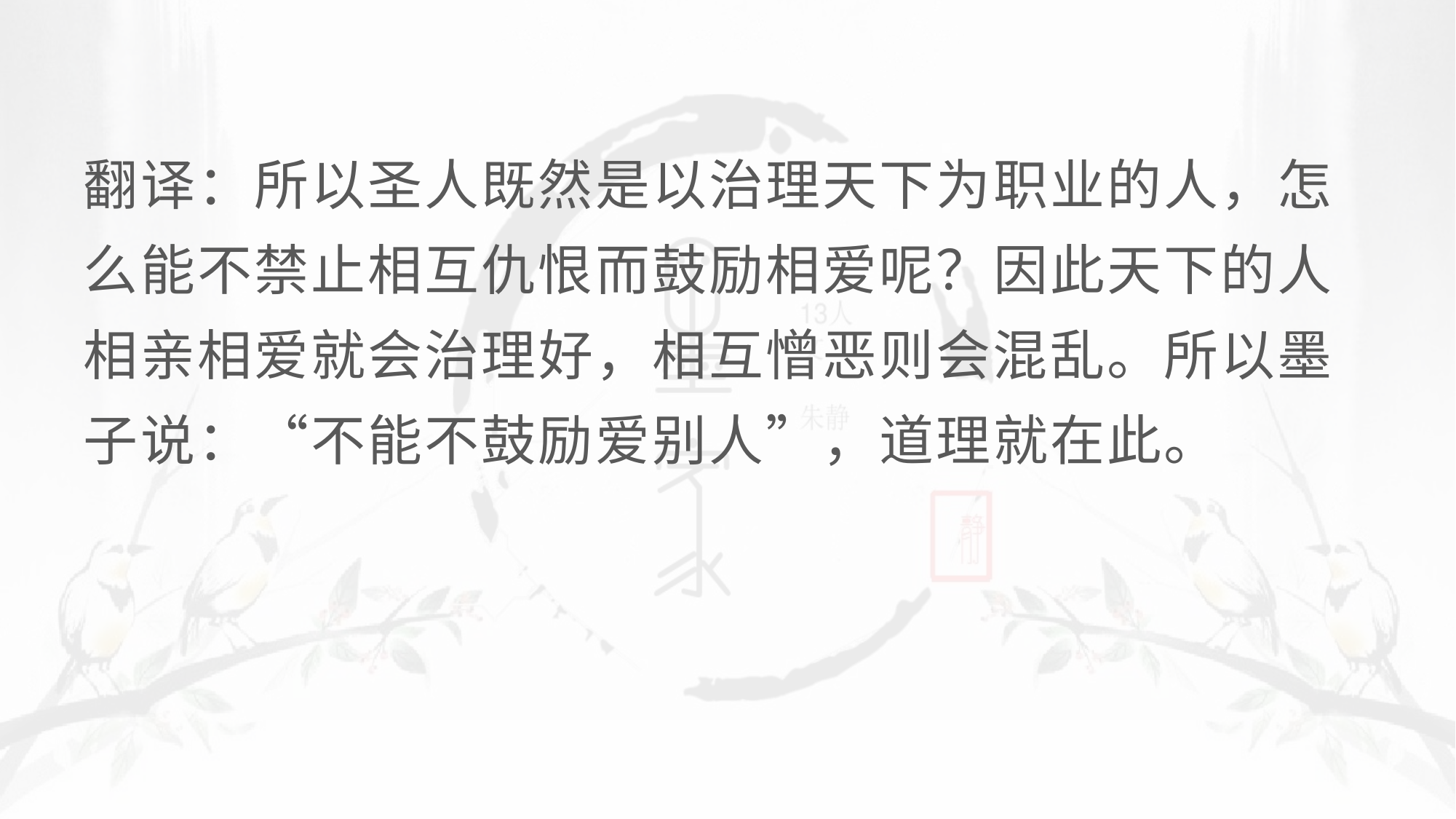

翻译：所以圣人既然是以治理天下为职业的人，怎么能不禁止相互仇恨而鼓励相爱呢？因此天下的人相亲相爱就会治理好，相互憎恶则会混乱。所以墨子说：“不能不鼓励爱别人”，道理就在此。